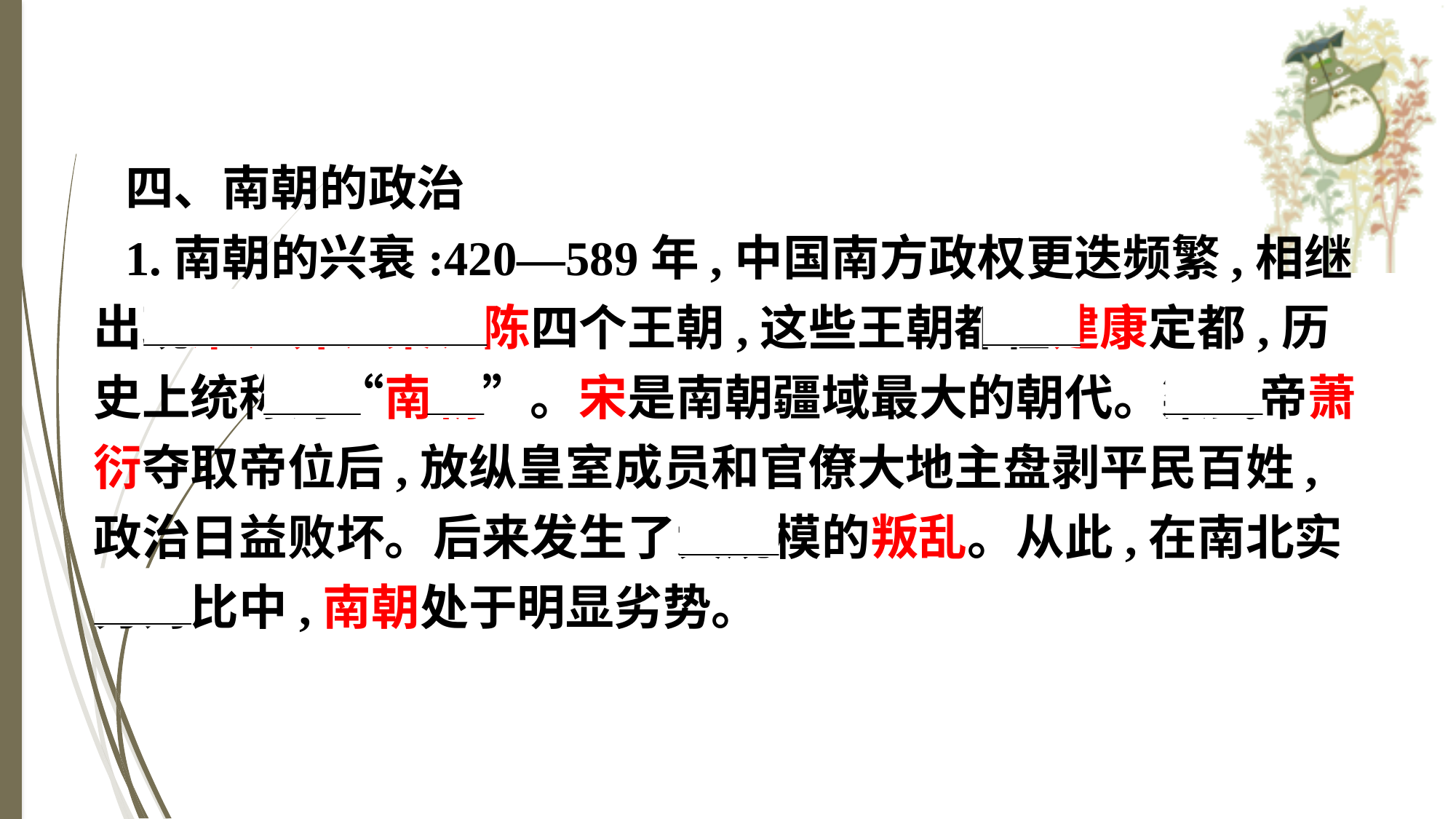

四、南朝的政治
1.南朝的兴衰:420—589年,中国南方政权更迭频繁,相继出现宋、齐、梁、陈四个王朝,这些王朝都在建康定都,历史上统称为“南朝”。宋是南朝疆域最大的朝代。梁武帝萧衍夺取帝位后,放纵皇室成员和官僚大地主盘剥平民百姓,政治日益败坏。后来发生了大规模的叛乱。从此,在南北实力对比中,南朝处于明显劣势。